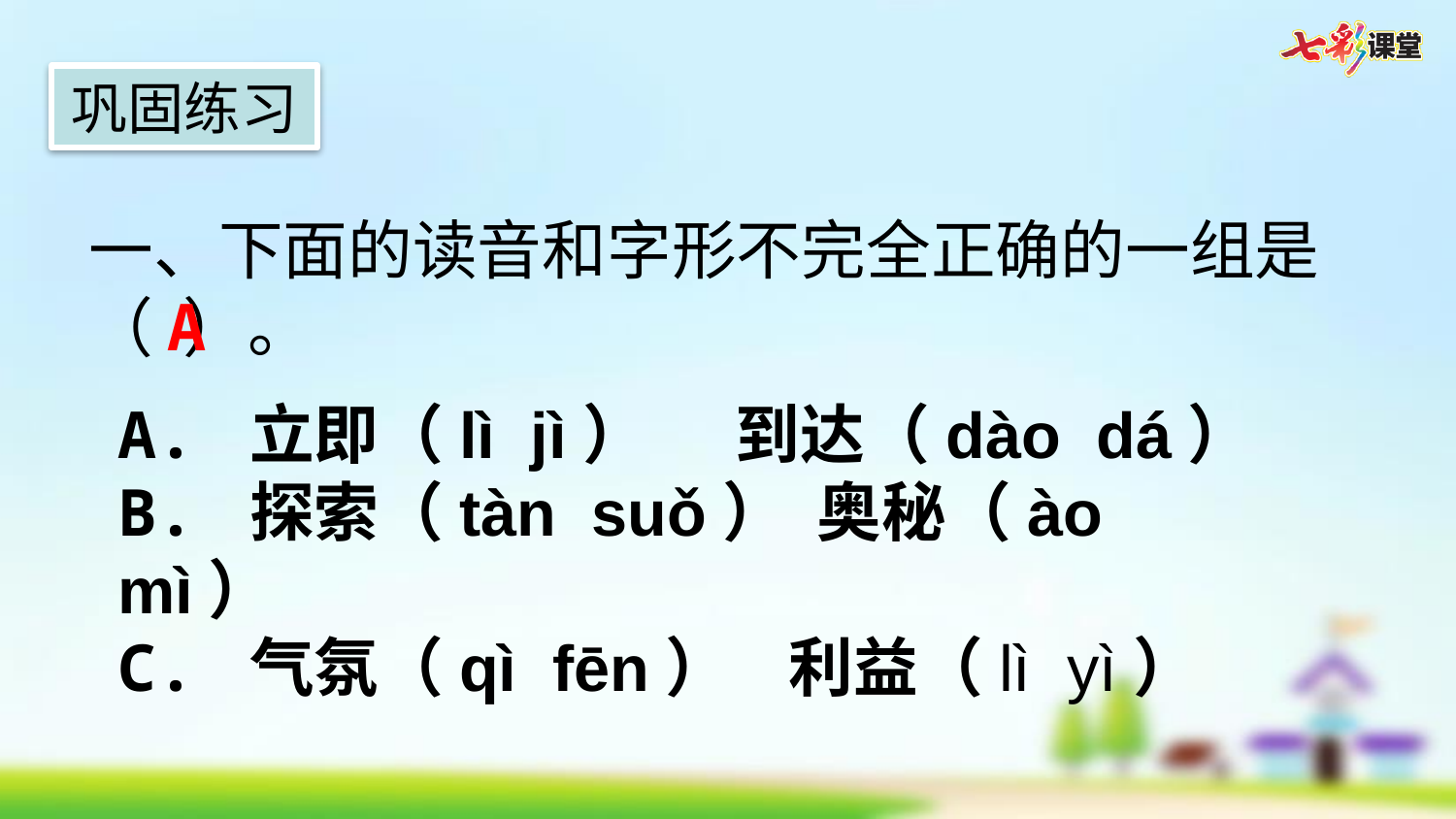

巩固练习
一、下面的读音和字形不完全正确的一组是（  ）。
A
A. 立即（lì  jì）      到达（dào  dá）
B. 探索（tàn  suǒ）  奥秘（ào  mì）
C. 气氛（qì  fēn）    利益（lì  yì）